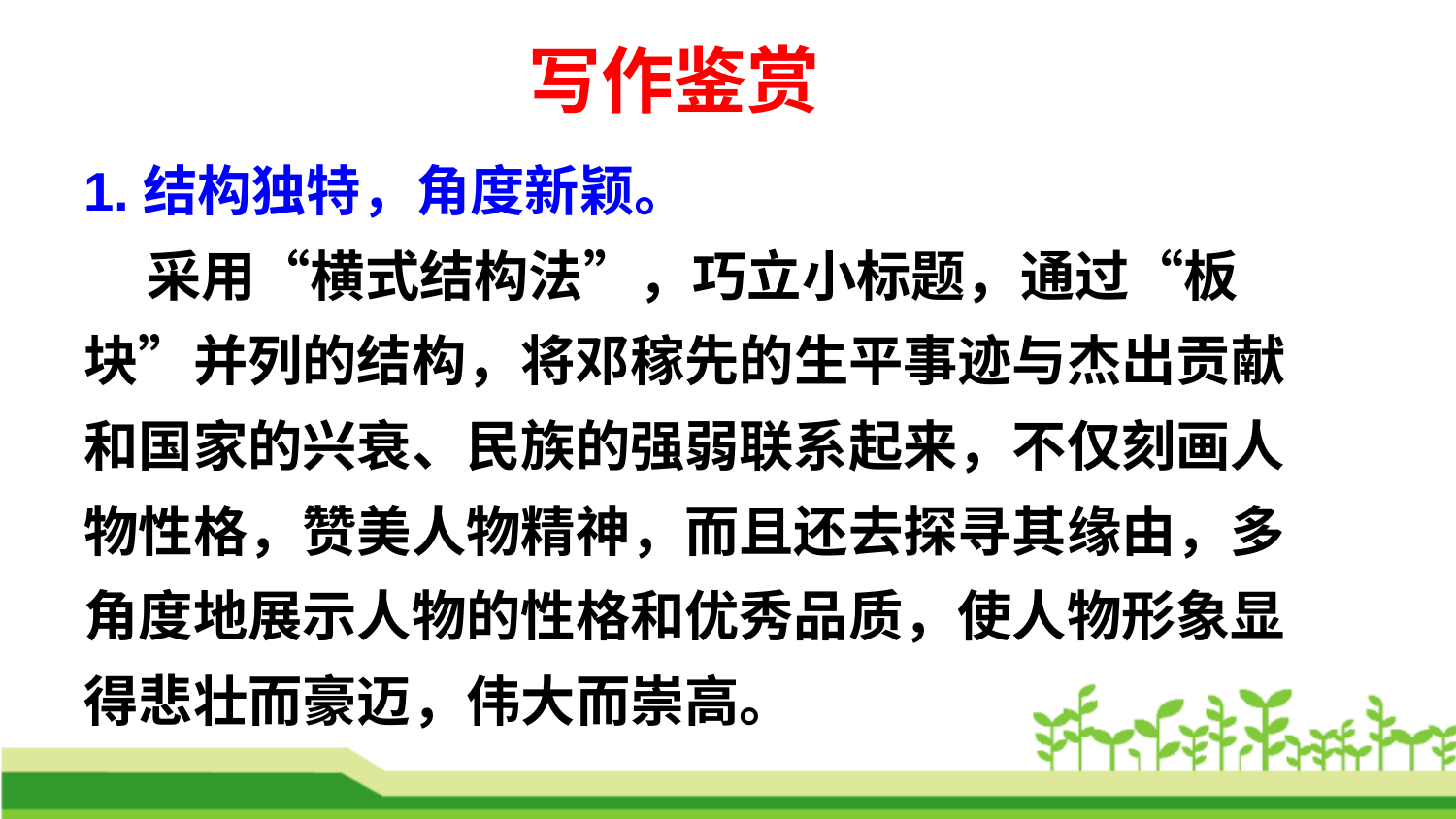

写作鉴赏
1.结构独特，角度新颖。
    采用“横式结构法”，巧立小标题，通过“板块”并列的结构，将邓稼先的生平事迹与杰出贡献和国家的兴衰、民族的强弱联系起来，不仅刻画人物性格，赞美人物精神，而且还去探寻其缘由，多角度地展示人物的性格和优秀品质，使人物形象显得悲壮而豪迈，伟大而崇高。